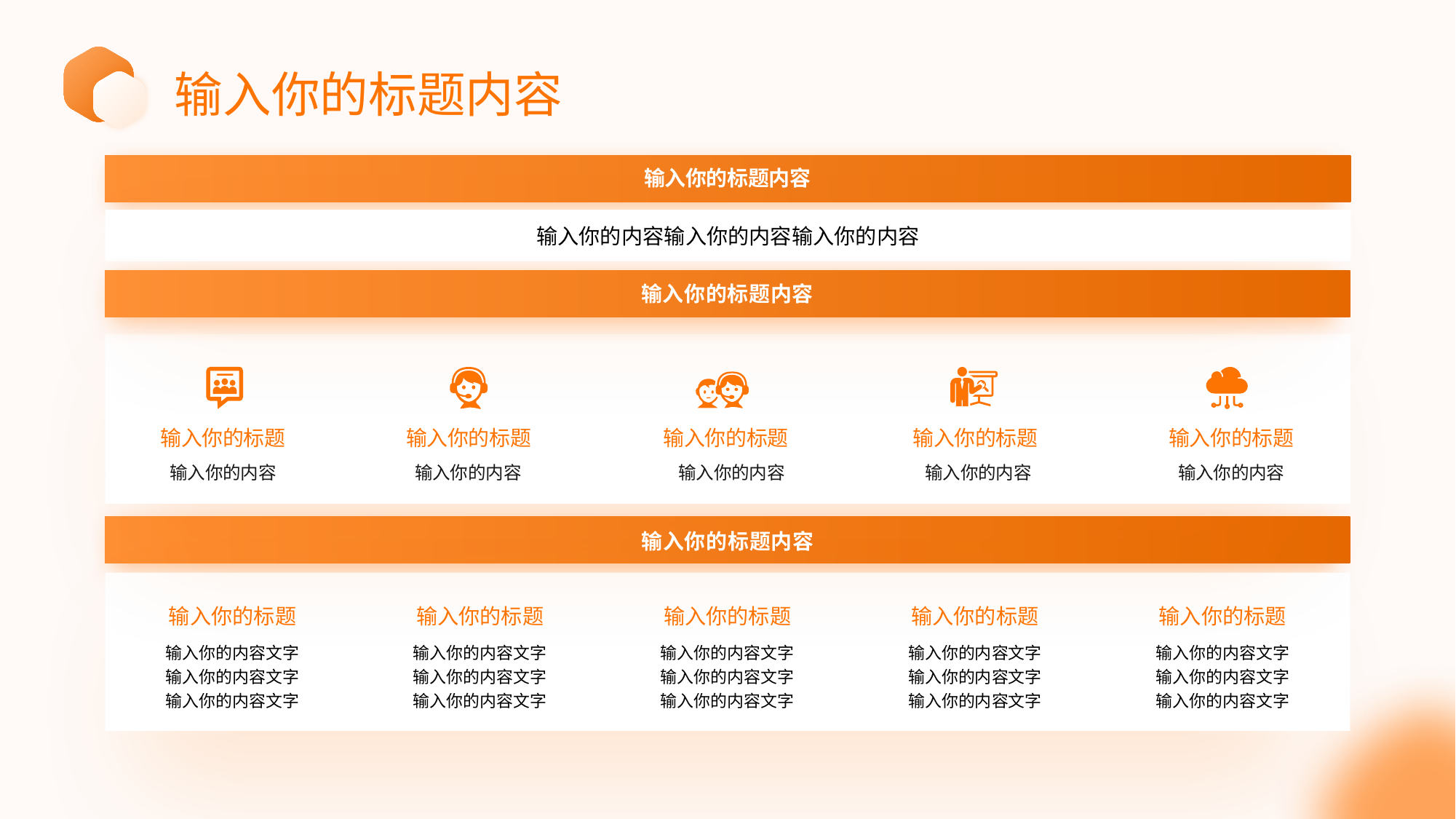

输入你的标题内容

输入你的标题内容
输入你的内容输入你的内容输入你的内容

输入你的标题内容

输入你的标题
输入你的标题
输入你的标题
输入你的标题
输入你的标题
输入你的内容
输入你的内容
输入你的内容
输入你的内容
输入你的内容

输入你的标题内容

输入你的标题
输入你的内容文字
输入你的内容文字
输入你的内容文字
输入你的标题
输入你的标题
输入你的标题
输入你的标题
输入你的内容文字
输入你的内容文字
输入你的内容文字
输入你的内容文字
输入你的内容文字
输入你的内容文字
输入你的内容文字
输入你的内容文字
输入你的内容文字
输入你的内容文字
输入你的内容文字
输入你的内容文字